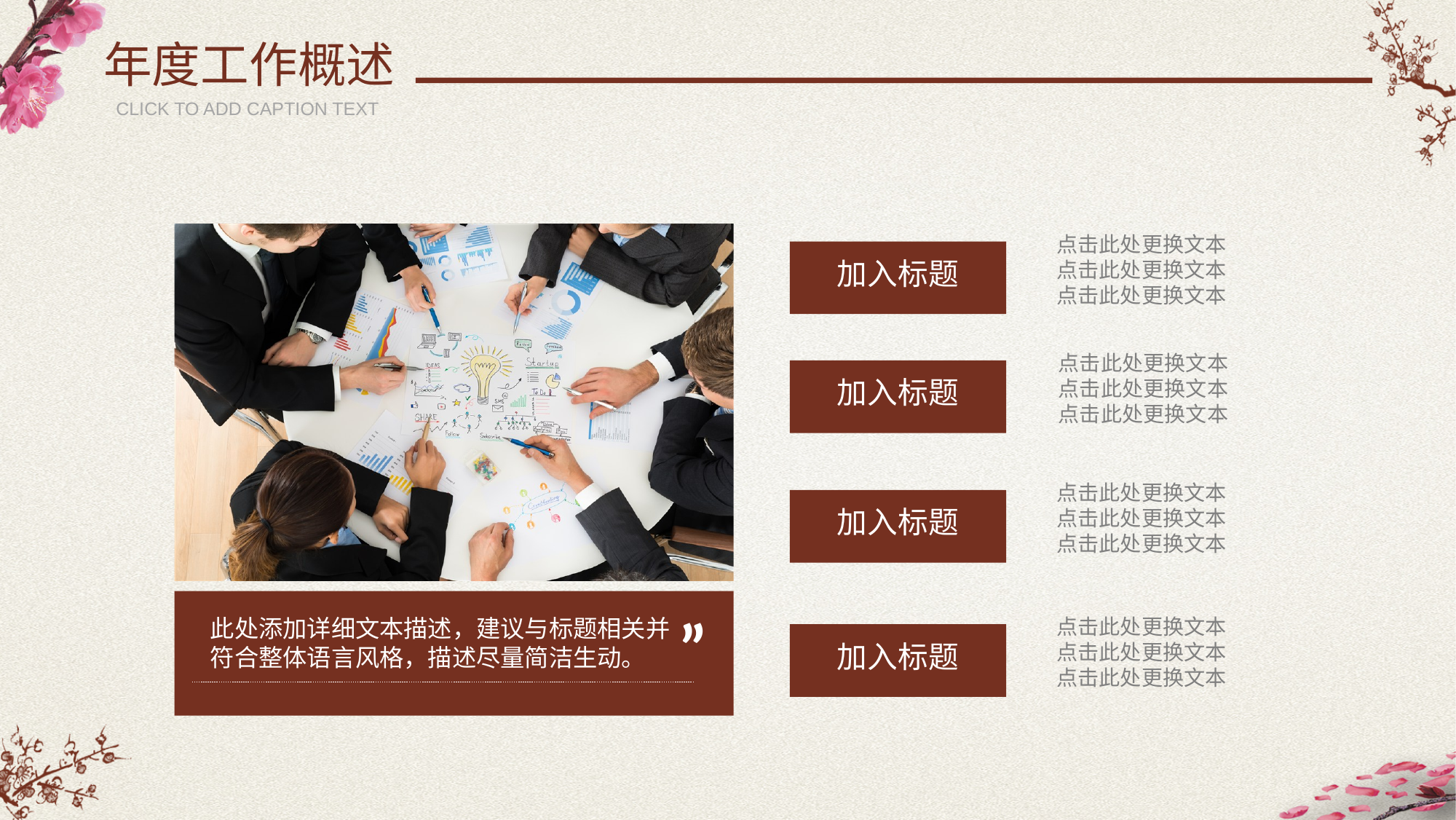

年度工作概述

CLICK TO ADD CAPTION TEXT

”
此处添加详细文本描述，建议与标题相关并符合整体语言风格，描述尽量简洁生动。
点击此处更换文本
点击此处更换文本
点击此处更换文本

加入标题
点击此处更换文本
点击此处更换文本
点击此处更换文本

加入标题
点击此处更换文本
点击此处更换文本
点击此处更换文本

加入标题
点击此处更换文本
点击此处更换文本
点击此处更换文本

加入标题